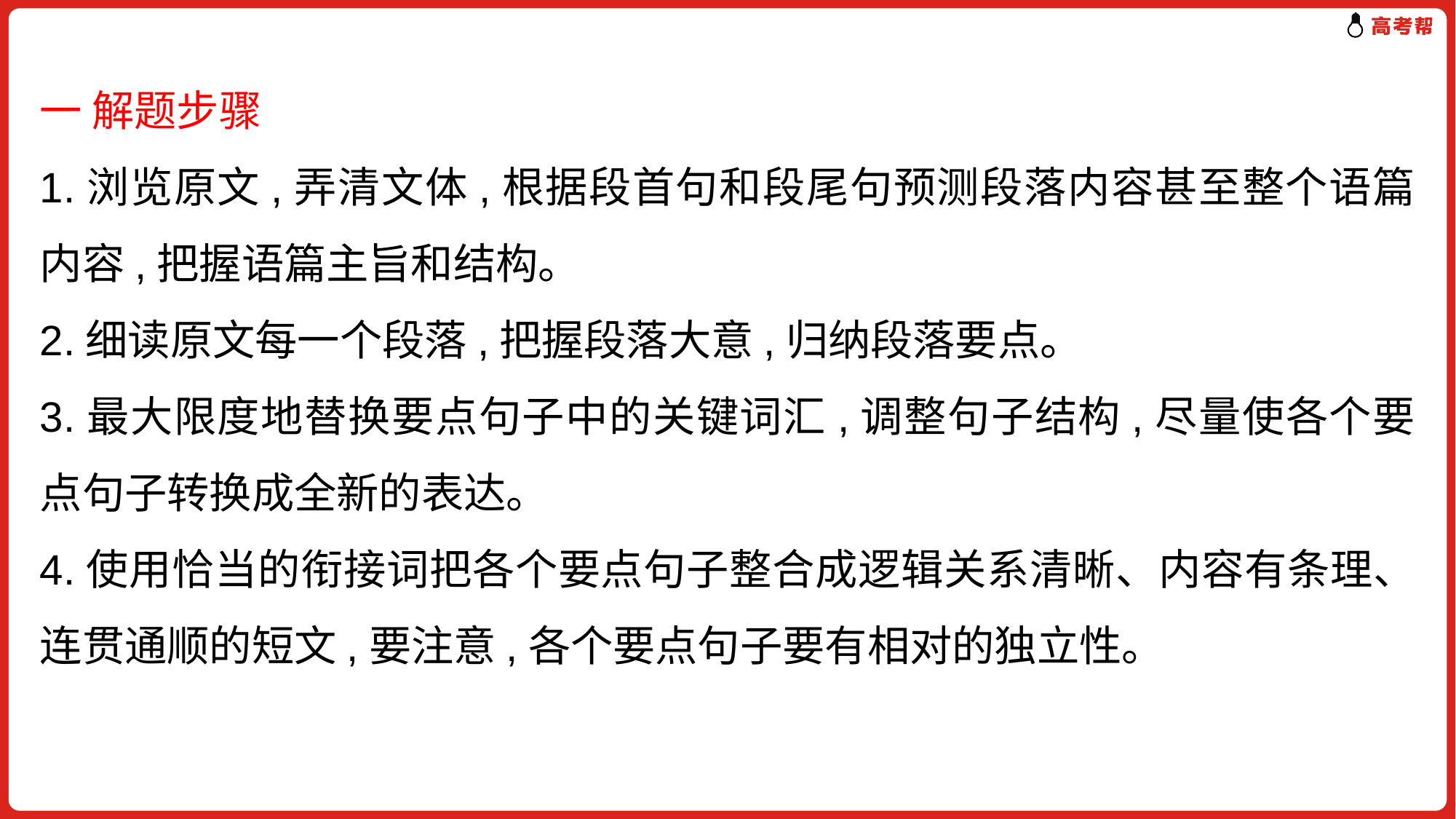

一 解题步骤
1.浏览原文,弄清文体,根据段首句和段尾句预测段落内容甚至整个语篇内容,把握语篇主旨和结构。
2.细读原文每一个段落,把握段落大意,归纳段落要点。
3.最大限度地替换要点句子中的关键词汇,调整句子结构,尽量使各个要点句子转换成全新的表达。
4.使用恰当的衔接词把各个要点句子整合成逻辑关系清晰、内容有条理、连贯通顺的短文,要注意,各个要点句子要有相对的独立性。